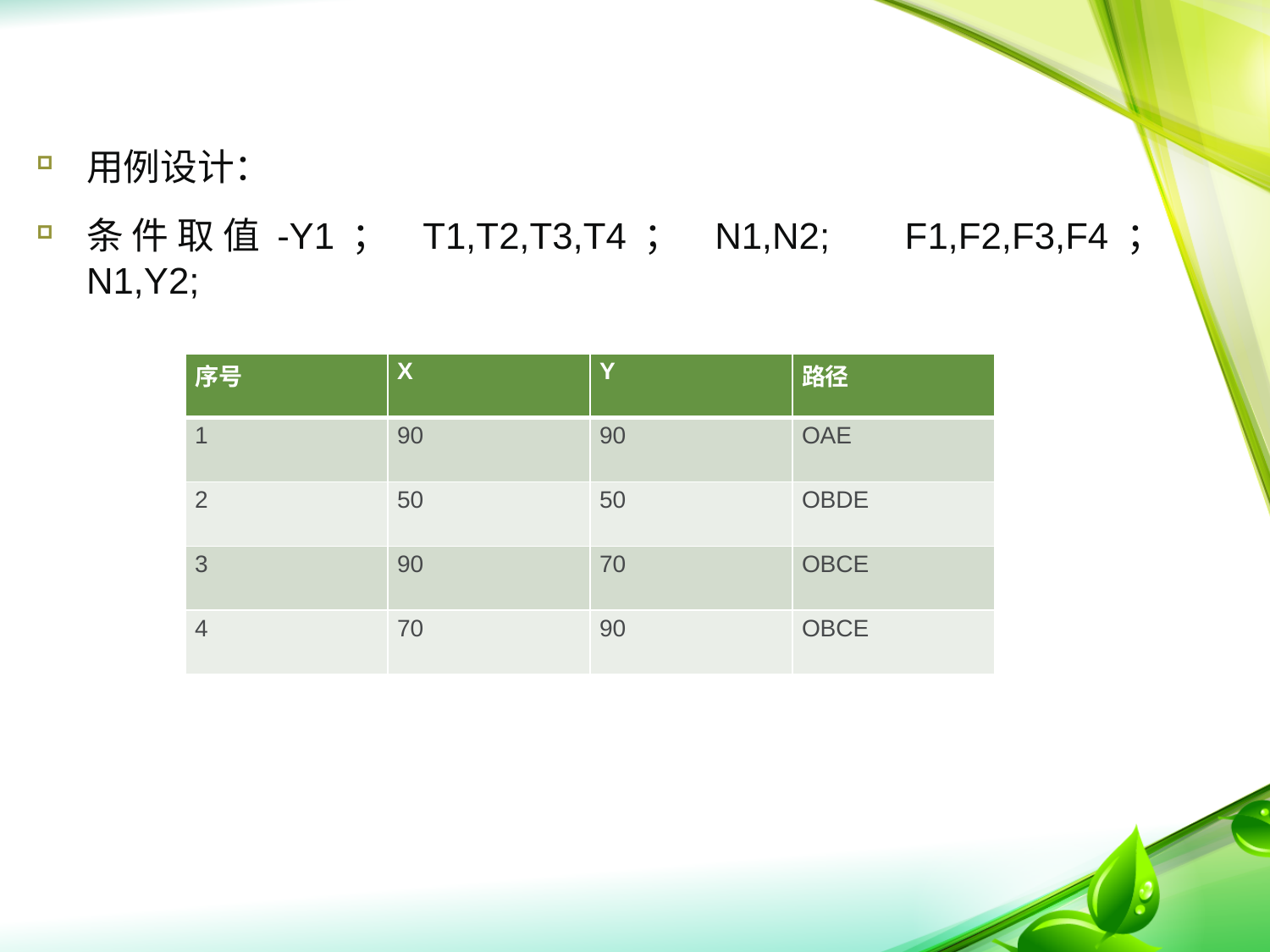

用例设计：
条件取值-Y1； T1,T2,T3,T4； N1,N2;    F1,F2,F3,F4； N1,Y2;

| 序号 | X | Y | 路径 |
| --- | --- | --- | --- |
| 1 | 90 | 90 | OAE |
| 2 | 50 | 50 | OBDE |
| 3 | 90 | 70 | OBCE |
| 4 | 70 | 90 | OBCE |